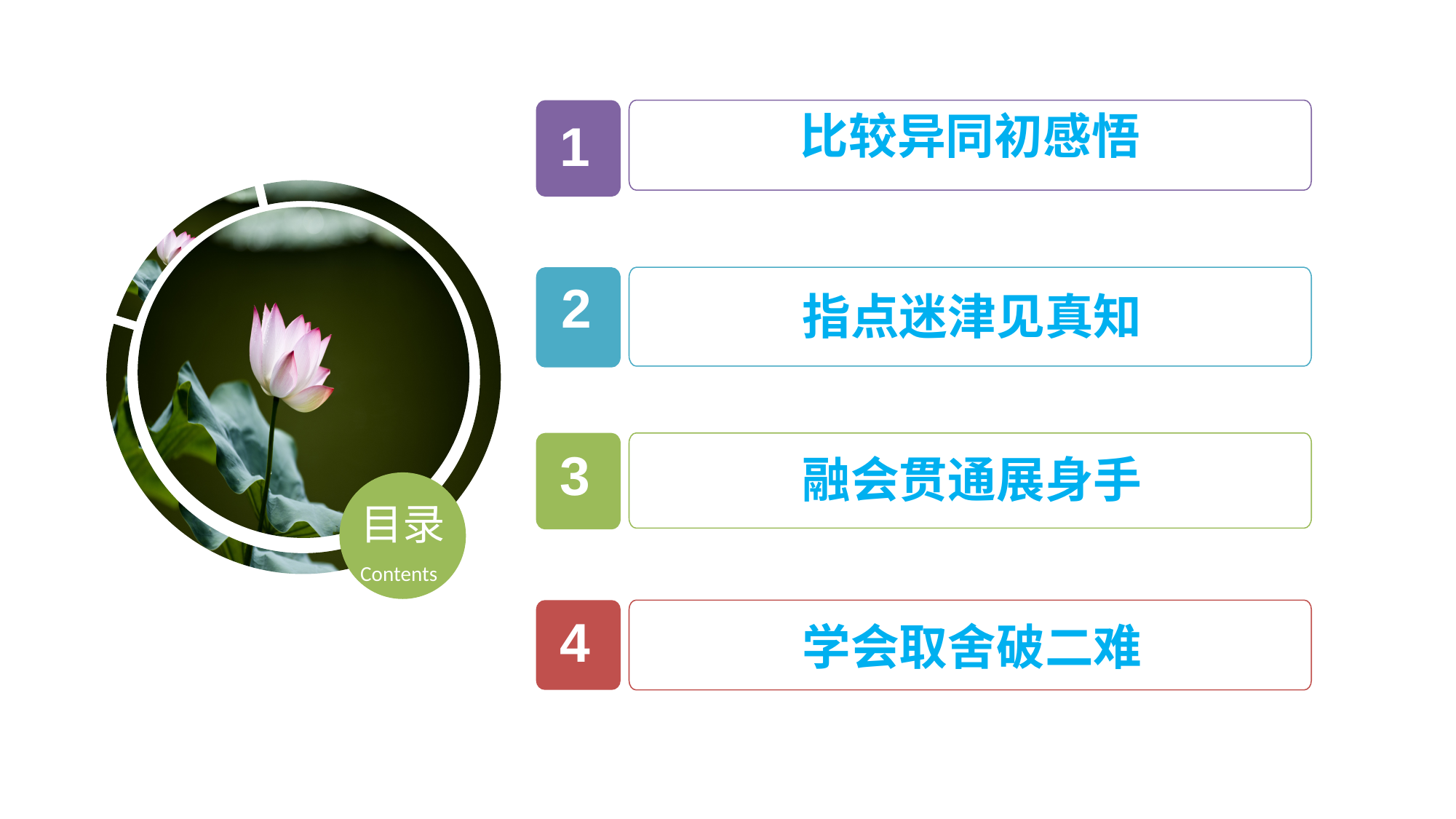

比较异同初感悟
1

2
指点迷津见真知

3
融会贯通展身手

目录
Contents

4
学会取舍破二难